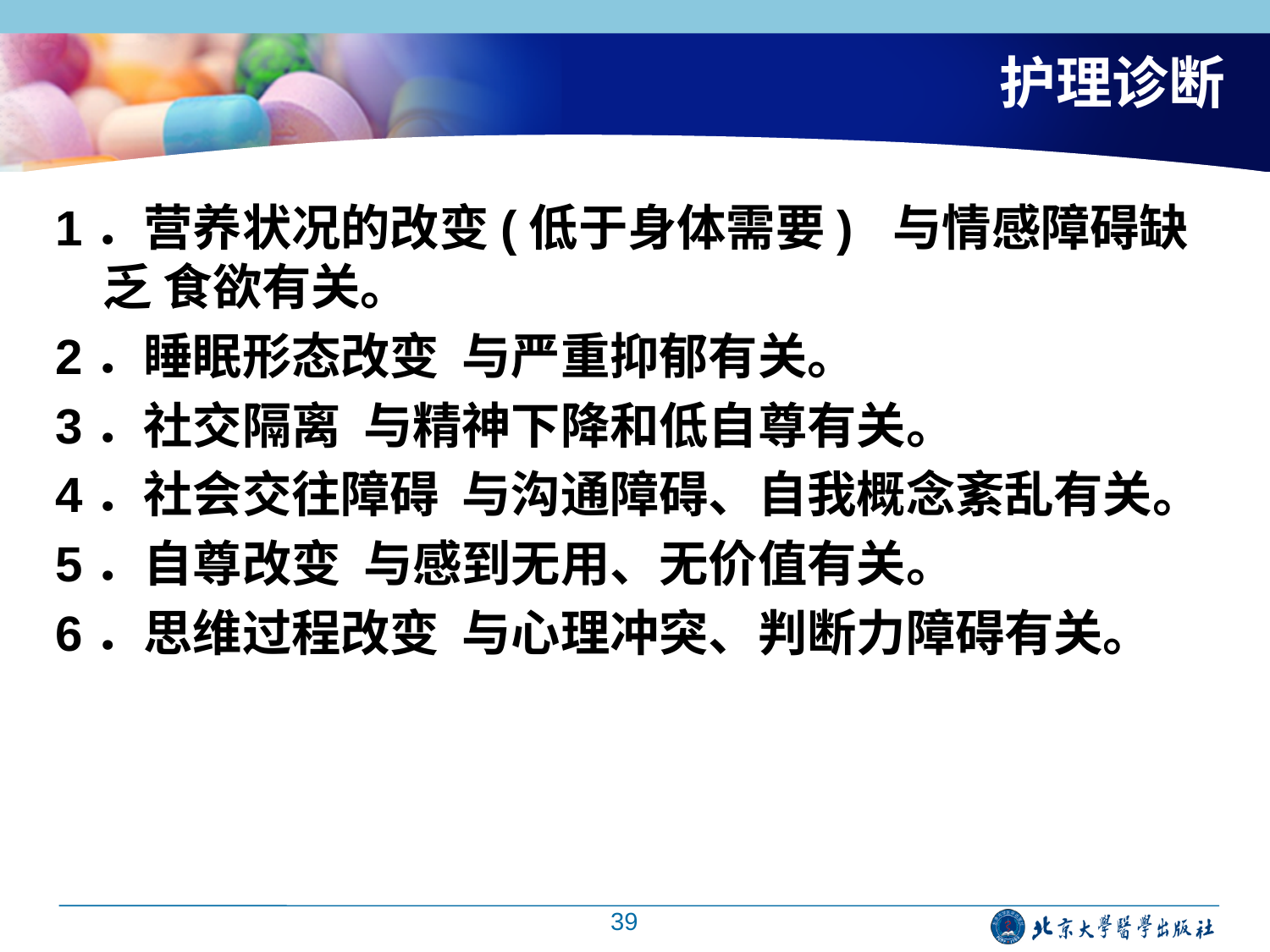

# 护理诊断
1．营养状况的改变(低于身体需要)  与情感障碍缺乏 食欲有关。
2．睡眠形态改变  与严重抑郁有关。
3．社交隔离  与精神下降和低自尊有关。
4．社会交往障碍  与沟通障碍、自我概念紊乱有关。
5．自尊改变  与感到无用、无价值有关。
6．思维过程改变  与心理冲突、判断力障碍有关。

39